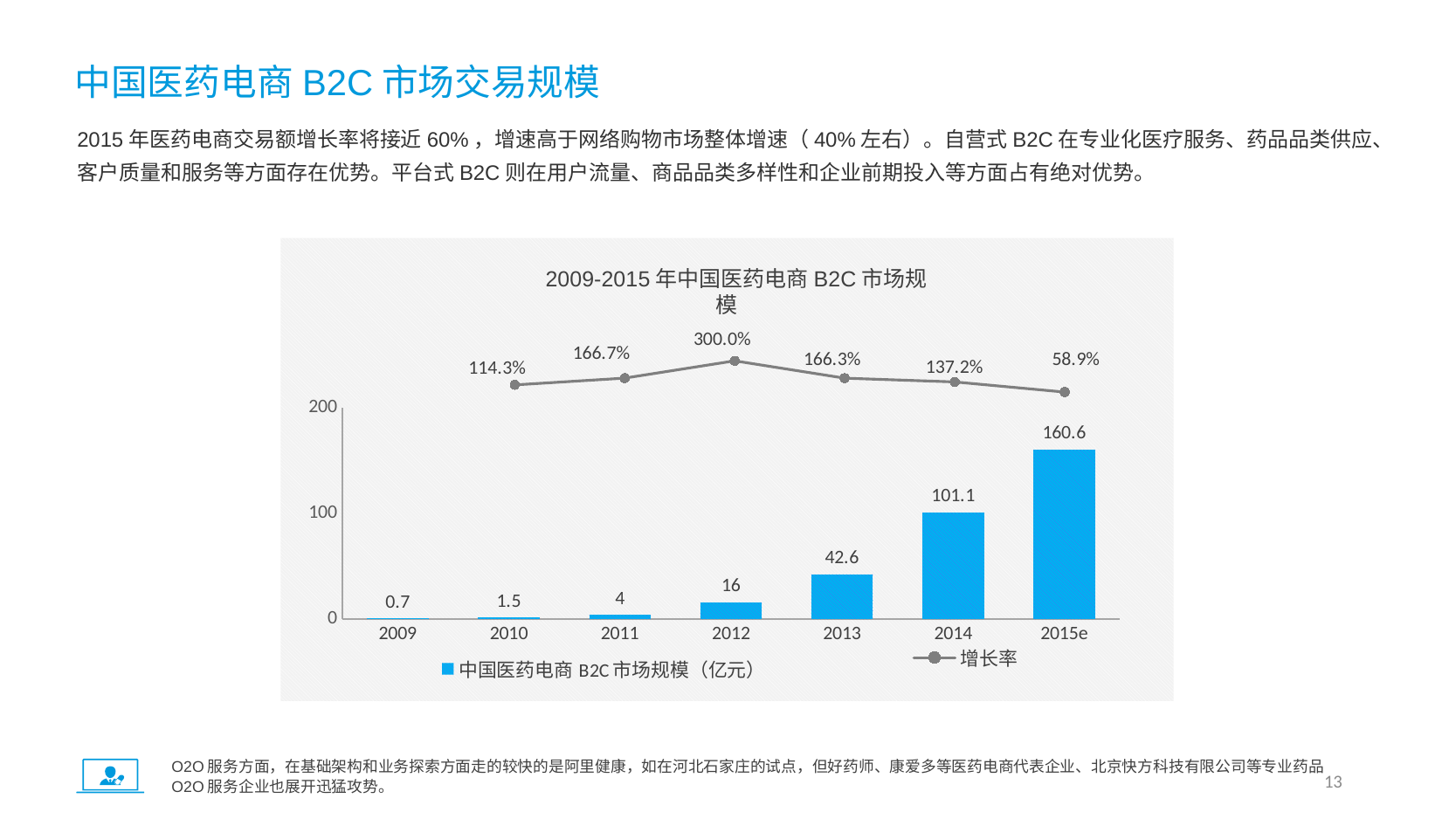

中国医药电商B2C市场交易规模
2015年医药电商交易额增长率将接近60%，增速高于网络购物市场整体增速（40%左右）。自营式B2C在专业化医疗服务、药品品类供应、客户质量和服务等方面存在优势。平台式B2C则在用户流量、商品品类多样性和企业前期投入等方面占有绝对优势。

2009-2015年中国医药电商B2C市场规模

### Chart

| Category | 增长率 |
|---|---|
| 2010 | 1.143 |
| 2011 | 1.667 |
| 2012 | 3.0 |
| 2013 | 1.663 |
| 2014 | 1.372 |
| 2015.7 | 0.589 |

### Chart

| Category | 中国医药电商B2C市场规模（亿元） |
|---|---|
| 2009 | 0.7 |
| 2010 | 1.5 |
| 2011 | 4.0 |
| 2012 | 16.0 |
| 2013 | 42.6 |
| 2014 | 101.1 |
| 2015e | 160.6 |
O2O服务方面，在基础架构和业务探索方面走的较快的是阿里健康，如在河北石家庄的试点，但好药师、康爱多等医药电商代表企业、北京快方科技有限公司等专业药品O2O服务企业也展开迅猛攻势。
13